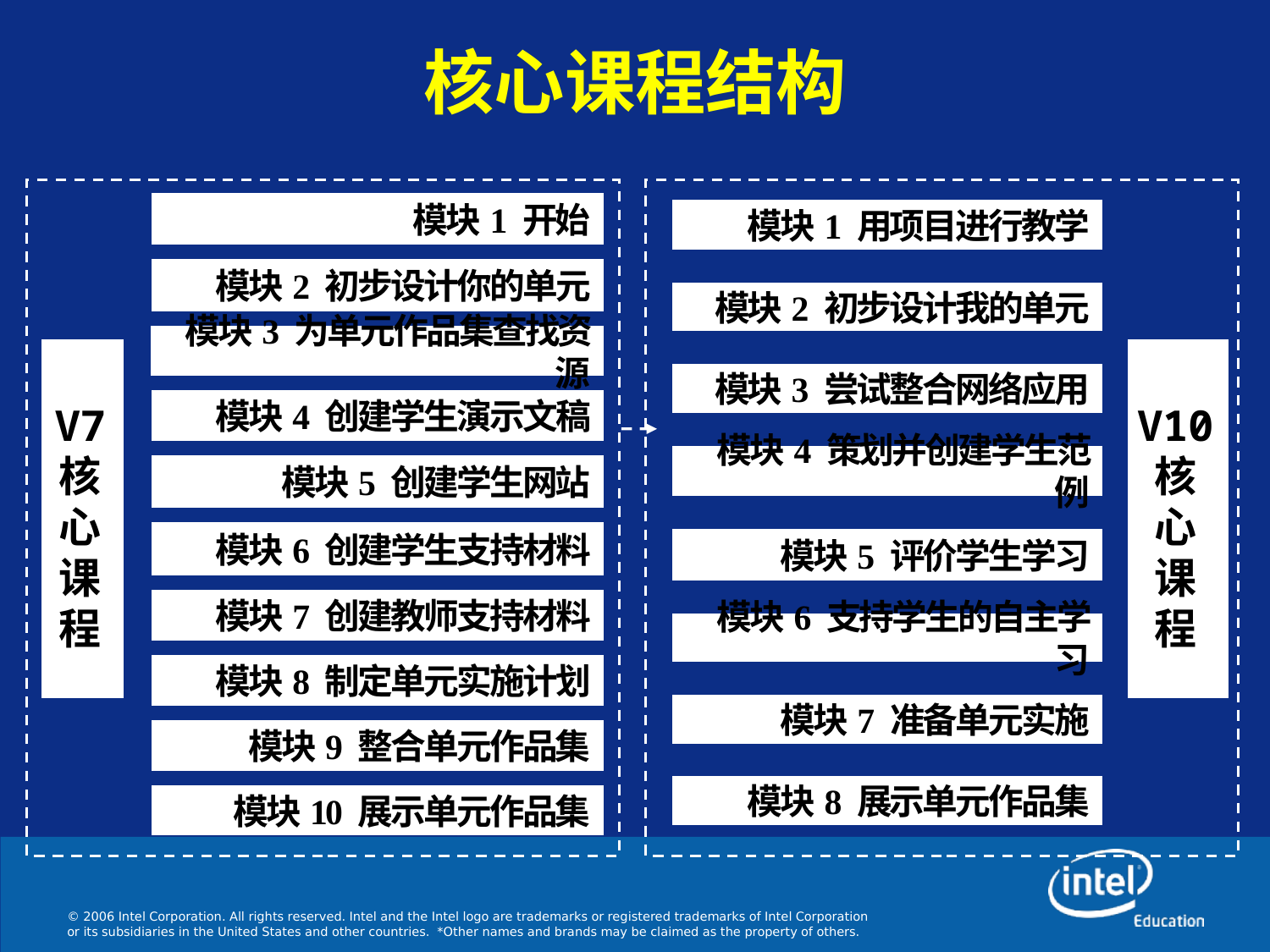

# 核心课程结构

模块1 开始
模块1 用项目进行教学
模块2 初步设计你的单元
模块2 初步设计我的单元
模块3 为单元作品集查找资源
V7
核
心
课
程
V10
核
心
课
程
模块3 尝试整合网络应用
模块4 创建学生演示文稿

模块4 策划并创建学生范例
模块5 创建学生网站
模块6 创建学生支持材料
模块5 评价学生学习
模块7 创建教师支持材料
模块6 支持学生的自主学习
模块8 制定单元实施计划
模块7 准备单元实施
模块9 整合单元作品集
模块8 展示单元作品集
模块10 展示单元作品集